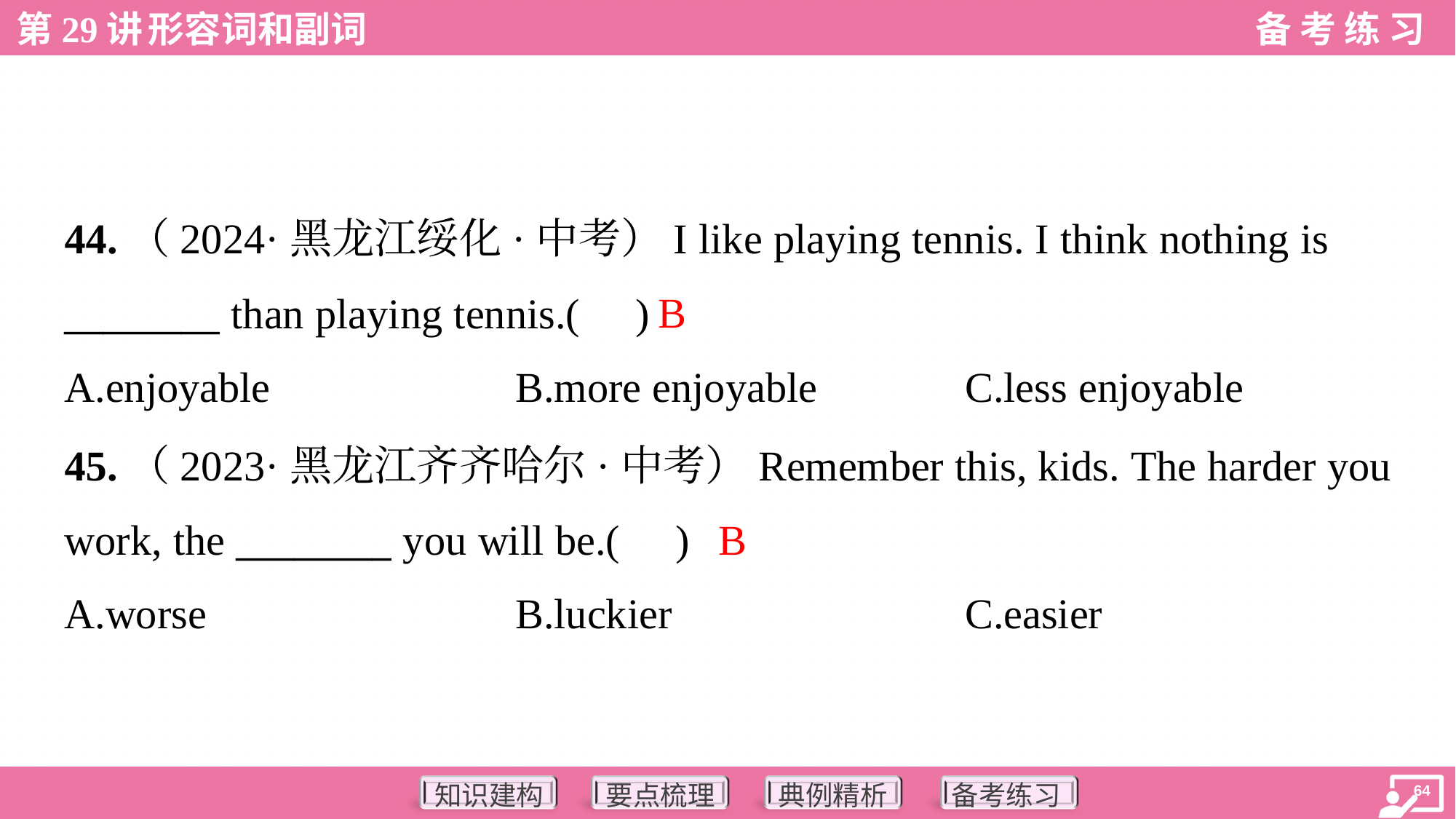

44.（2024·黑龙江绥化·中考）I like playing tennis. I think nothing is
________ than playing tennis.(     )
B
A.enjoyable	B.more enjoyable	C.less enjoyable
45.（2023·黑龙江齐齐哈尔·中考）Remember this, kids. The harder you
work, the ________ you will be.(     )
B
A.worse	B.luckier	C.easier